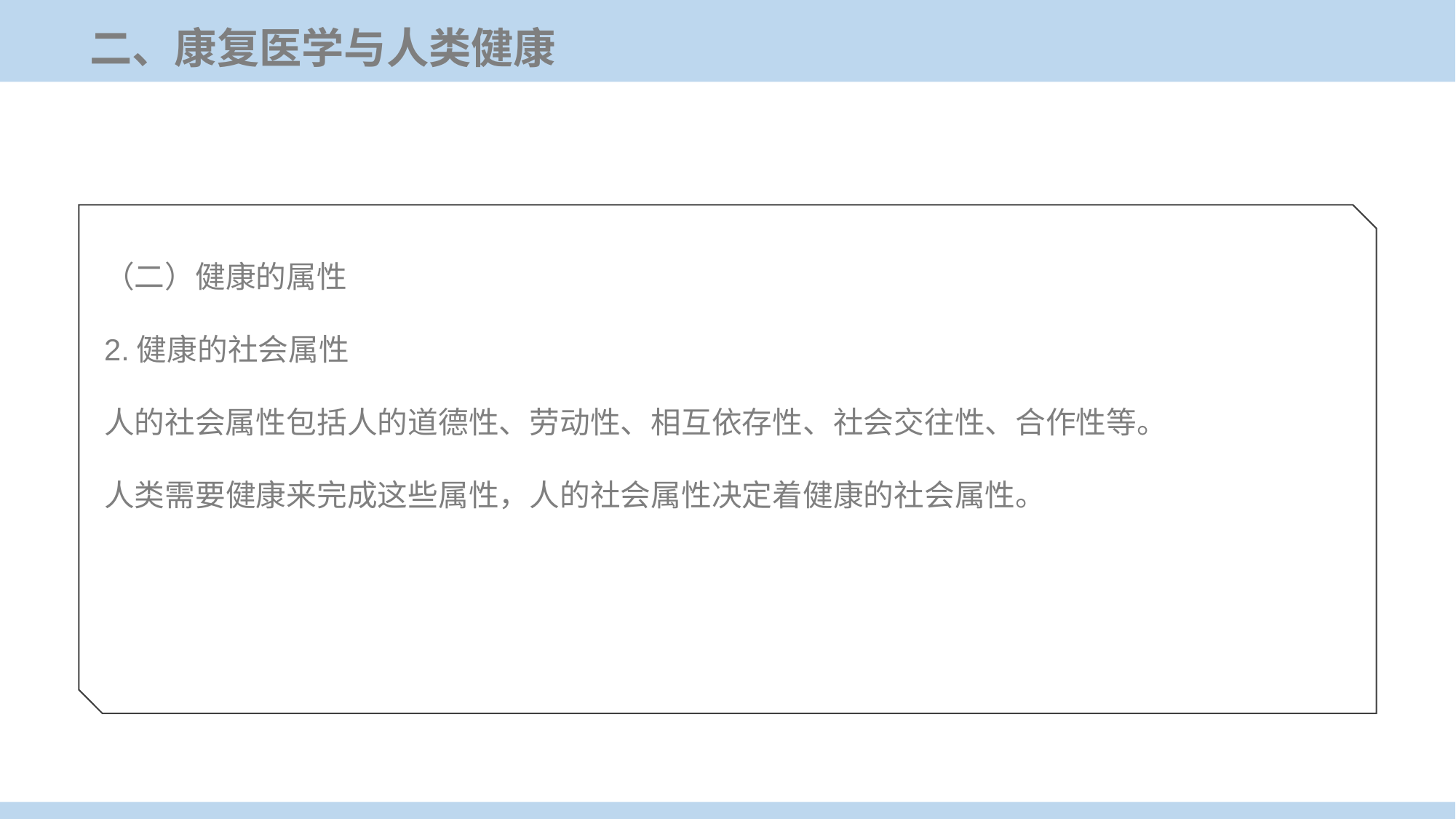

二、康复医学与人类健康

（二）健康的属性

2.健康的社会属性

人的社会属性包括人的道德性、劳动性、相互依存性、社会交往性、合作性等。

人类需要健康来完成这些属性，人的社会属性决定着健康的社会属性。